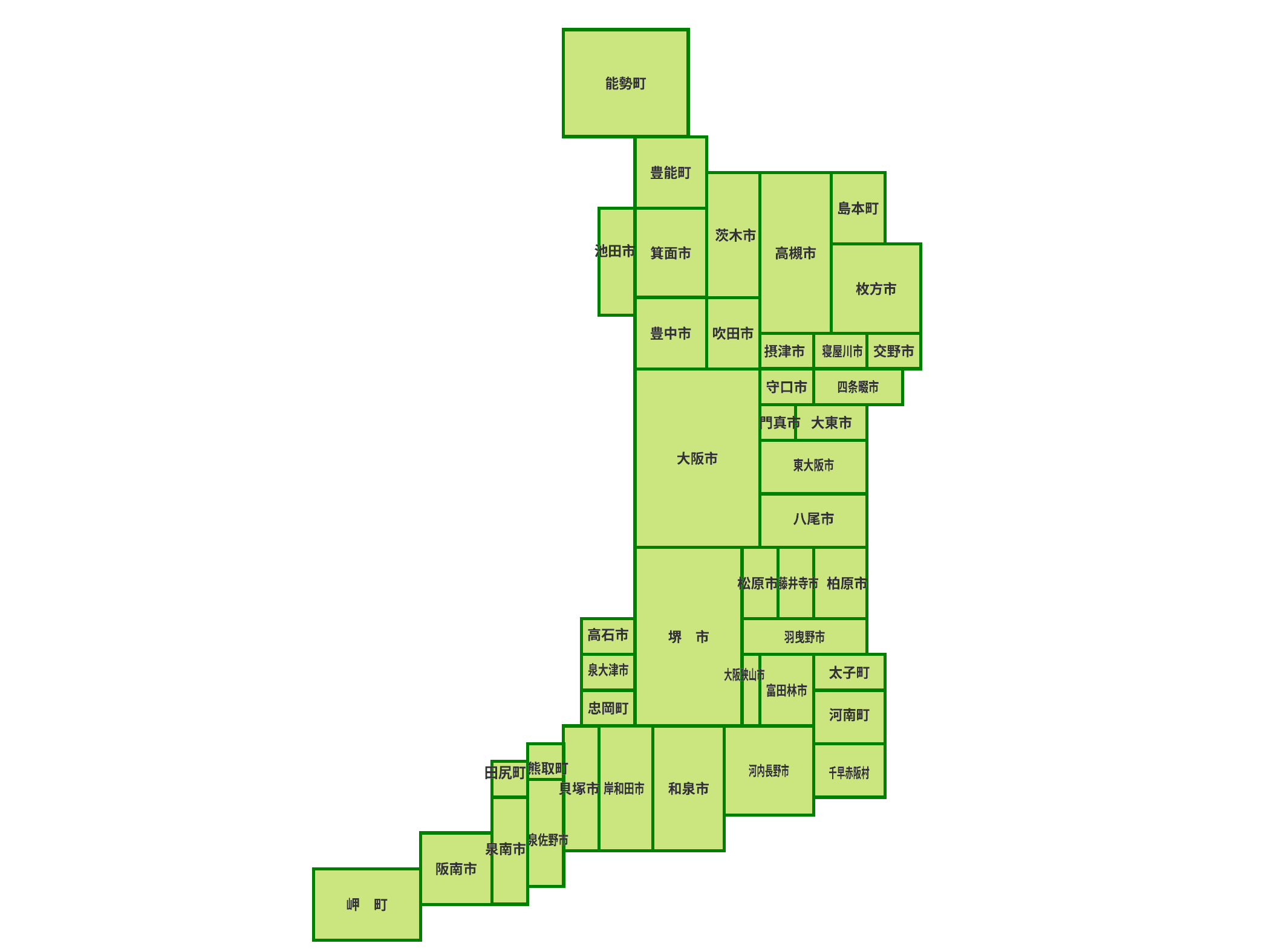

能勢町
能勢町

豊能町
豊能町

島本町
島本町

茨木市
茨木市
池田市
池田市

箕面市
箕面市
高槻市
高槻市
枚方市
枚方市

豊中市
豊中市
吹田市
吹田市

寝屋川市
寝屋川市
交野市
交野市
摂津市
摂津市

守口市
守口市
四条畷市
四条畷市

門真市
門真市
大東市
大東市

大阪市
大阪市
東大阪市
東大阪市

八尾市
八尾市

松原市
松原市
藤井寺市
藤井寺市
柏原市
柏原市

高石市
高石市
堺　市
堺　市
羽曳野市
羽曳野市

泉大津市
泉大津市
太子町
太子町
大阪狭山市
大阪狭山市
富田林市
富田林市

忠岡町
忠岡町
河南町
河南町

熊取町
熊取町
河内長野市
河内長野市
田尻町
田尻町
千早赤阪村
千早赤阪村

岸和田市
岸和田市
貝塚市
貝塚市
和泉市
和泉市

泉佐野市
泉佐野市
泉南市
泉南市
阪南市
阪南市

岬　町
岬　町